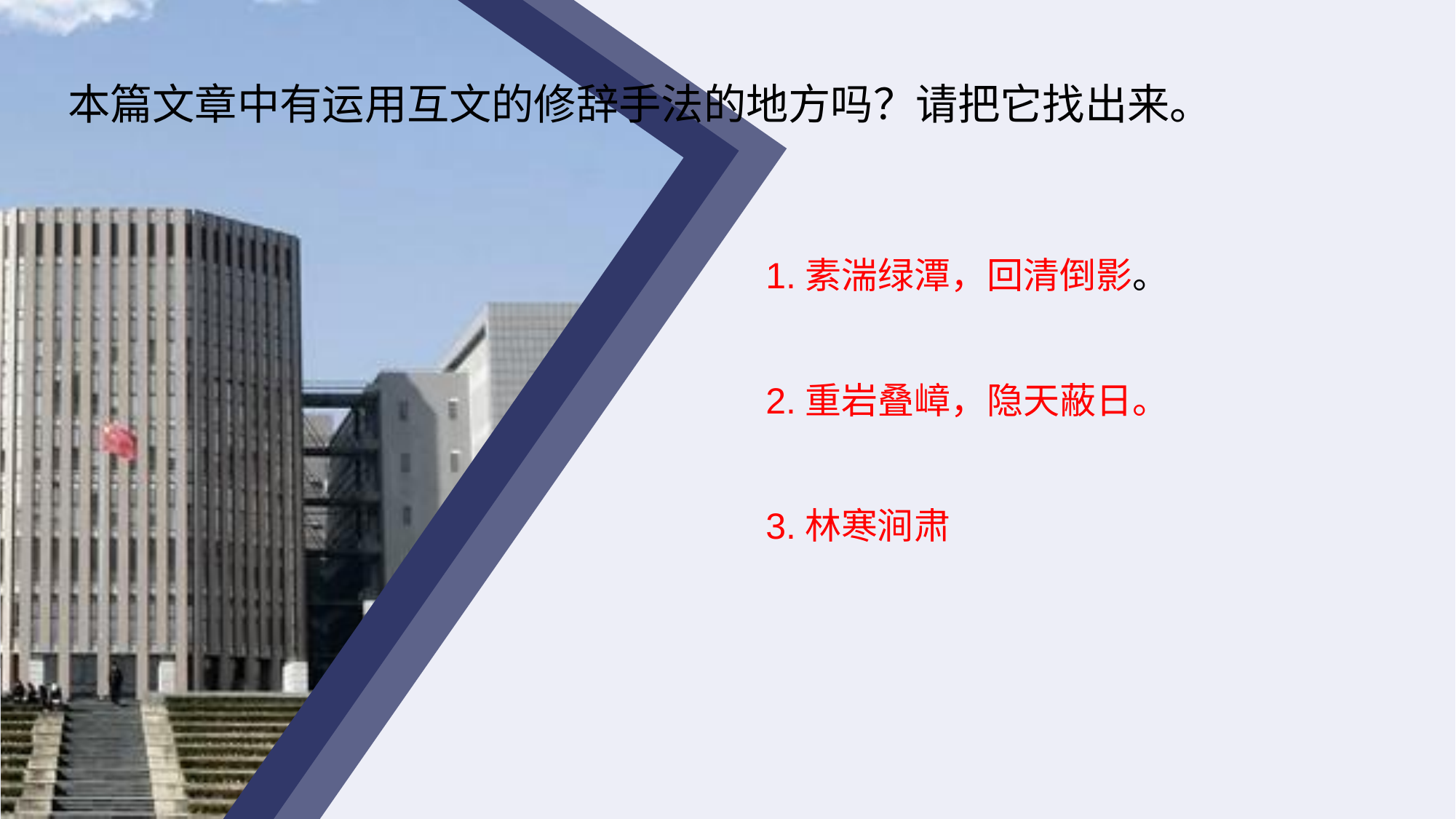

本篇文章中有运用互文的修辞手法的地方吗？请把它找出来。
1.素湍绿潭，回清倒影。
2.重岩叠嶂，隐天蔽日。
3.林寒涧肃